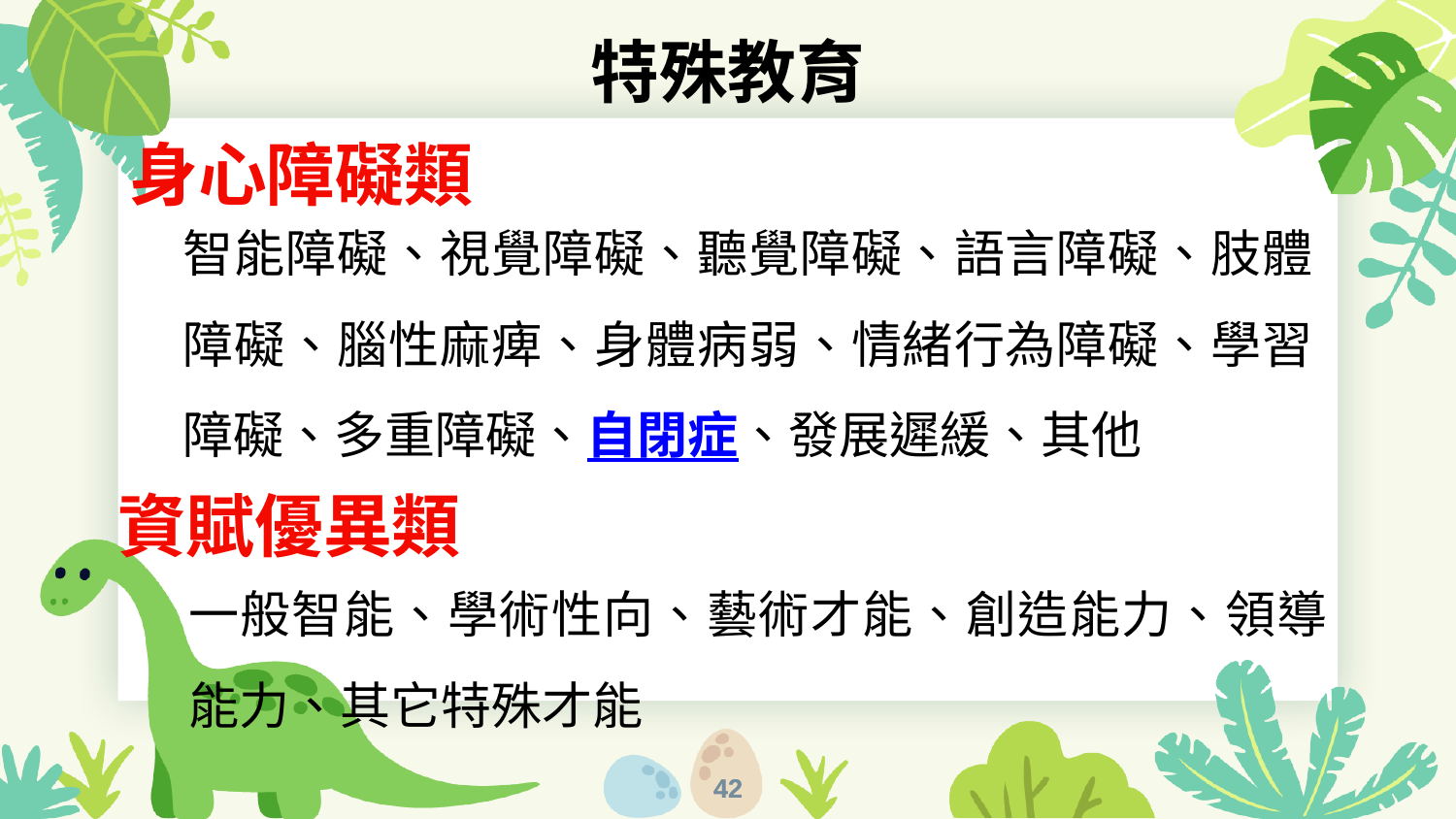

# 特殊教育
身心障礙類
智能障礙、視覺障礙、聽覺障礙、語言障礙、肢體障礙、腦性麻痺、身體病弱、情緒行為障礙、學習障礙、多重障礙、自閉症、發展遲緩、其他
資賦優異類
一般智能、學術性向、藝術才能、創造能力、領導能力、其它特殊才能
42
42